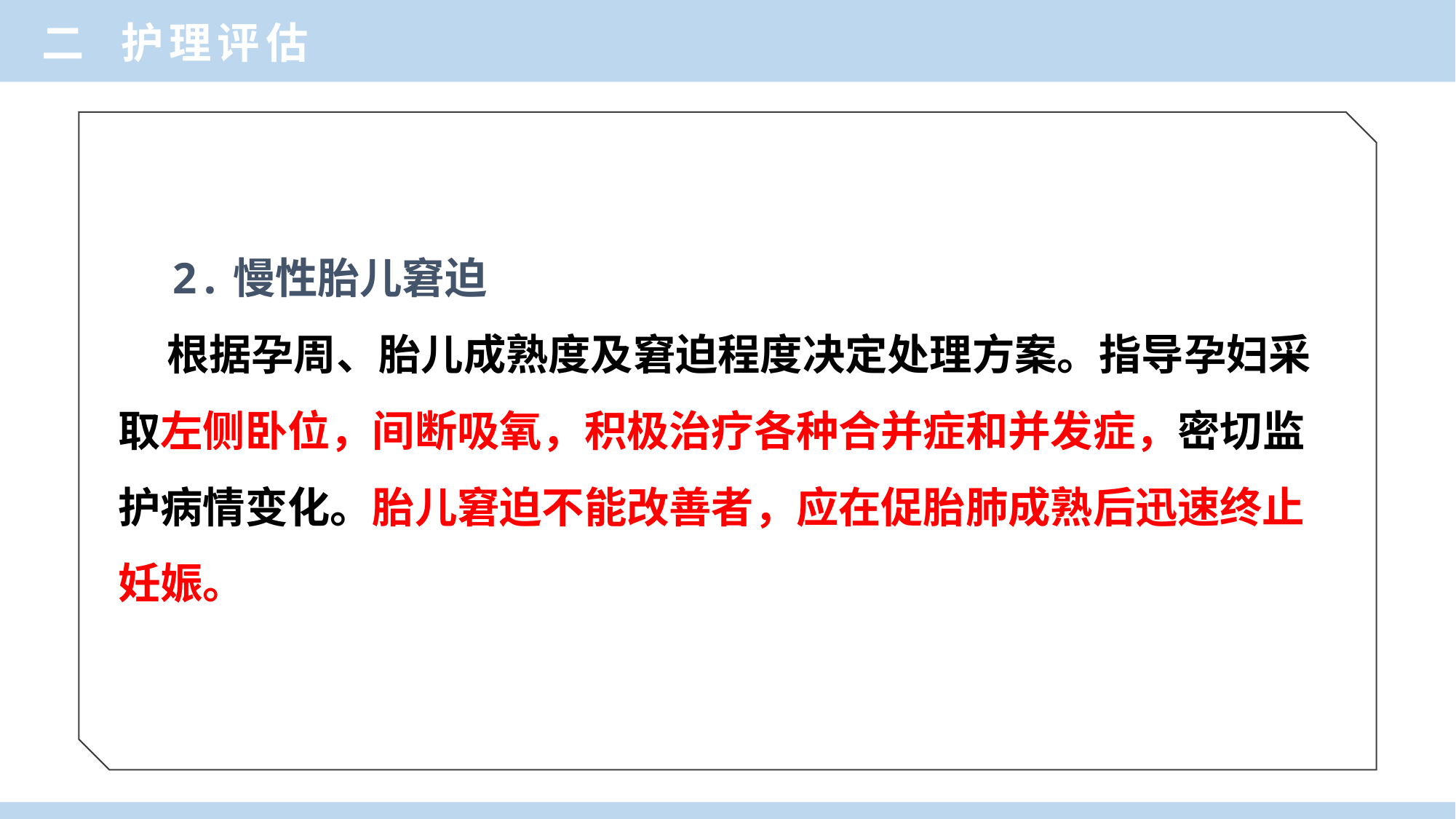

二  护理评估

       2.慢性胎儿窘迫
    根据孕周、胎儿成熟度及窘迫程度决定处理方案。指导孕妇采取左侧卧位，间断吸氧，积极治疗各种合并症和并发症，密切监护病情变化。胎儿窘迫不能改善者，应在促胎肺成熟后迅速终止妊娠。